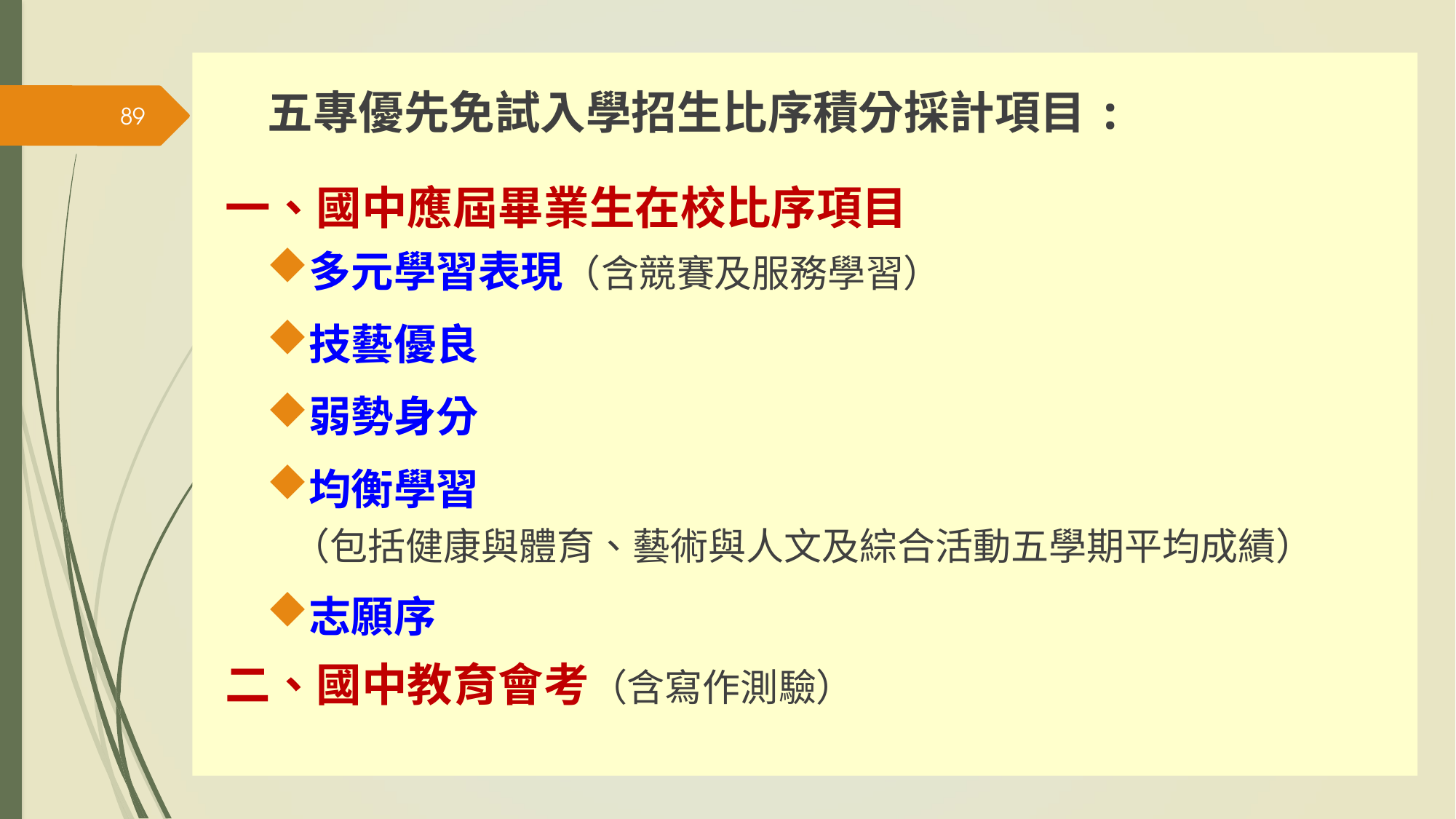

五專優先免試入學招生比序積分採計項目:

一、國中應屆畢業生在校比序項目
多元學習表現（含競賽及服務學習）
技藝優良
弱勢身分
均衡學習
（包括健康與體育、藝術與人文及綜合活動五學期平均成績）
志願序
二、國中教育會考（含寫作測驗）

89